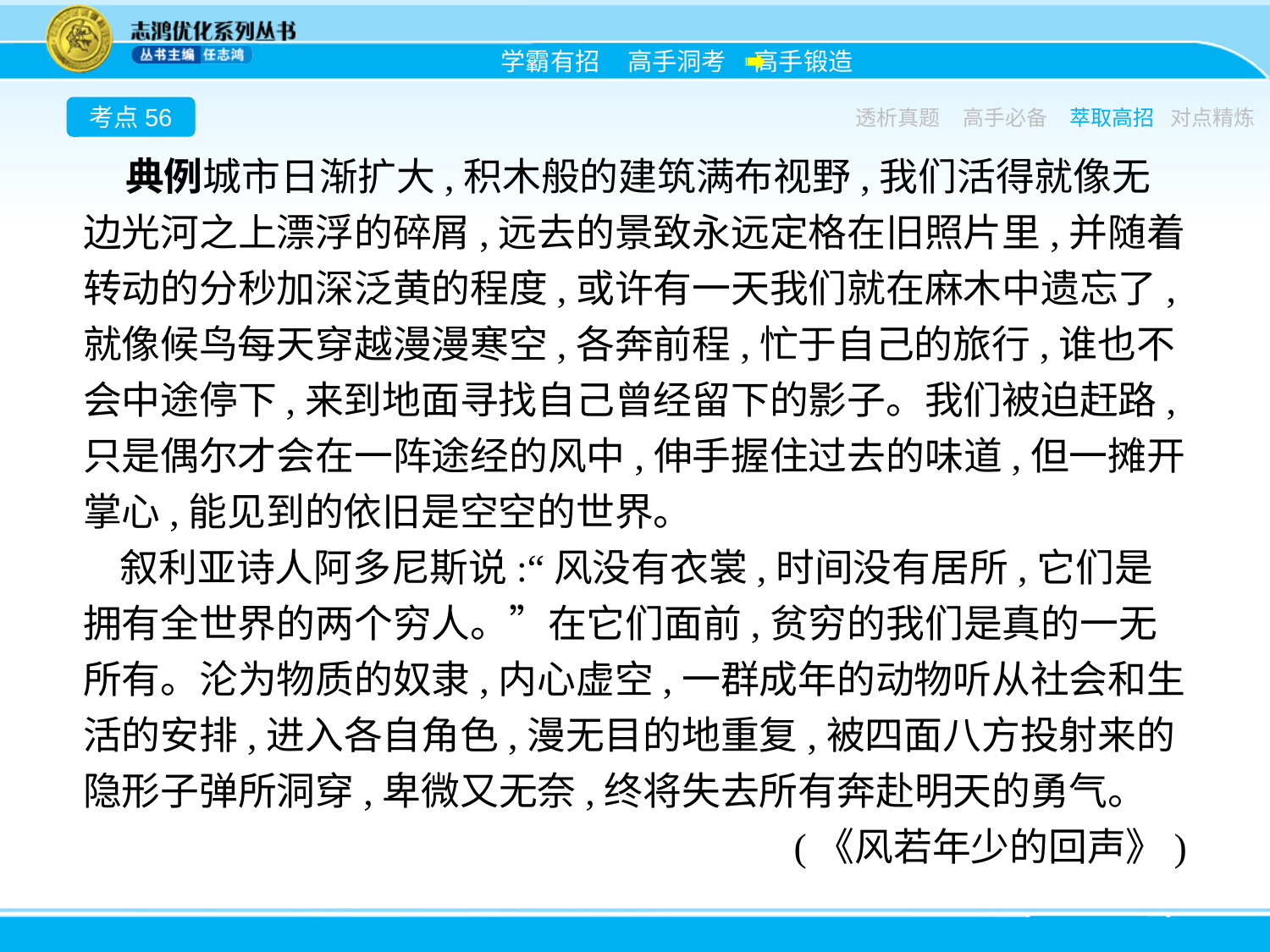

考点56
透析真题
高手必备
萃取高招
对点精炼
典例城市日渐扩大,积木般的建筑满布视野,我们活得就像无边光河之上漂浮的碎屑,远去的景致永远定格在旧照片里,并随着转动的分秒加深泛黄的程度,或许有一天我们就在麻木中遗忘了,就像候鸟每天穿越漫漫寒空,各奔前程,忙于自己的旅行,谁也不会中途停下,来到地面寻找自己曾经留下的影子。我们被迫赶路,只是偶尔才会在一阵途经的风中,伸手握住过去的味道,但一摊开掌心,能见到的依旧是空空的世界。
叙利亚诗人阿多尼斯说:“风没有衣裳,时间没有居所,它们是拥有全世界的两个穷人。”在它们面前,贫穷的我们是真的一无所有。沦为物质的奴隶,内心虚空,一群成年的动物听从社会和生活的安排,进入各自角色,漫无目的地重复,被四面八方投射来的隐形子弹所洞穿,卑微又无奈,终将失去所有奔赴明天的勇气。
(《风若年少的回声》)